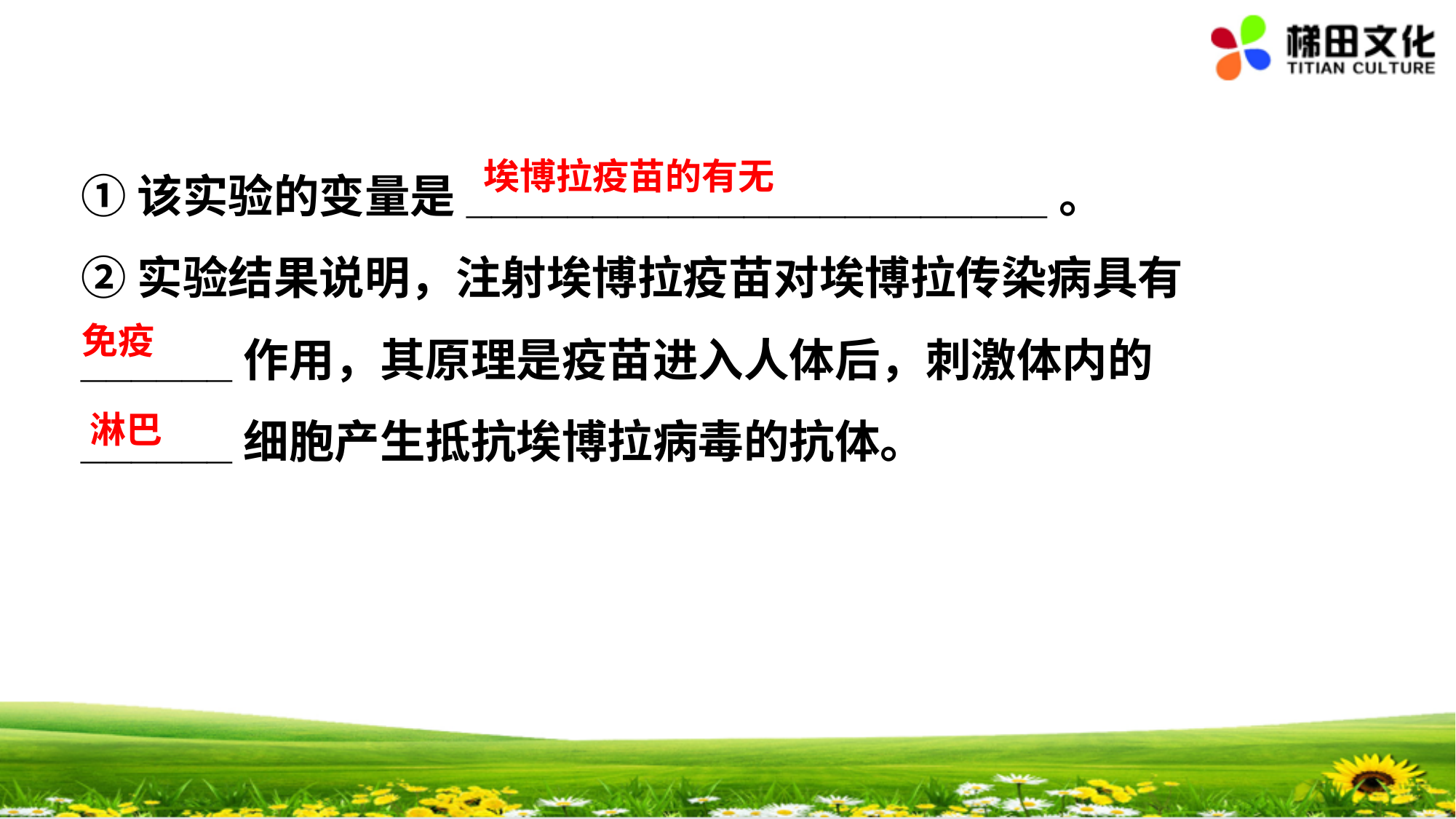

埃博拉疫苗的有无
①该实验的变量是_______________________。
②实验结果说明，注射埃博拉疫苗对埃博拉传染病具有______作用，其原理是疫苗进入人体后，刺激体内的______细胞产生抵抗埃博拉病毒的抗体。
免疫
淋巴